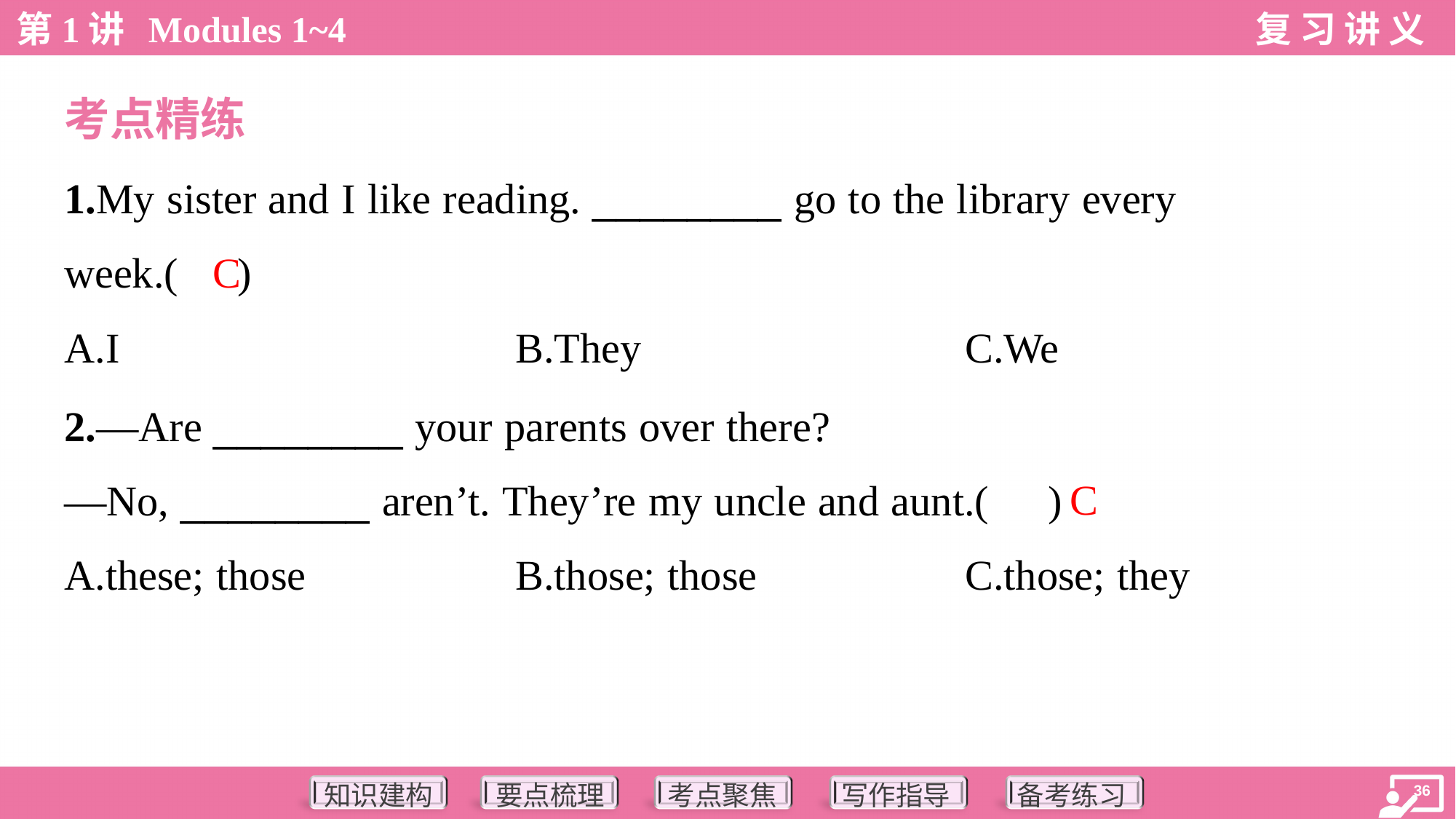

考点精练
1.My sister and I like reading. ________ go to the library every
week.(     )
C
A.I	B.They	C.We
2.—Are ________ your parents over there?
—No, ________ aren’t. They’re my uncle and aunt.(     )
C
A.these; those	B.those; those	C.those; they